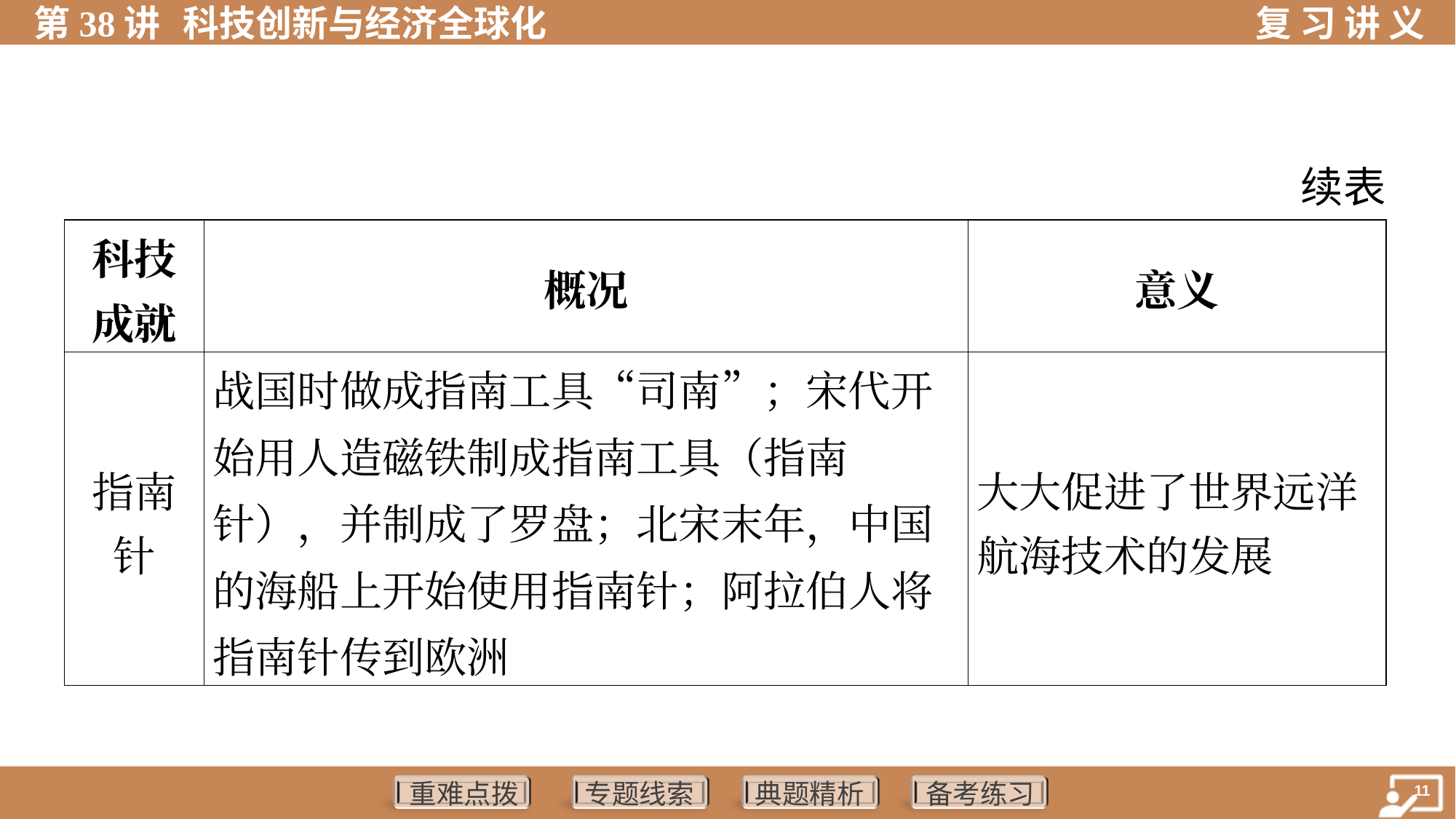

续表
| 科技 成就 | 概况 | 意义 |
| --- | --- | --- |
| 指南 针 | 战国时做成指南工具“司南”；宋代开始用人造磁铁制成指南工具（指南针），并制成了罗盘；北宋末年，中国的海船上开始使用指南针；阿拉伯人将指南针传到欧洲 | 大大促进了世界远洋 航海技术的发展 |